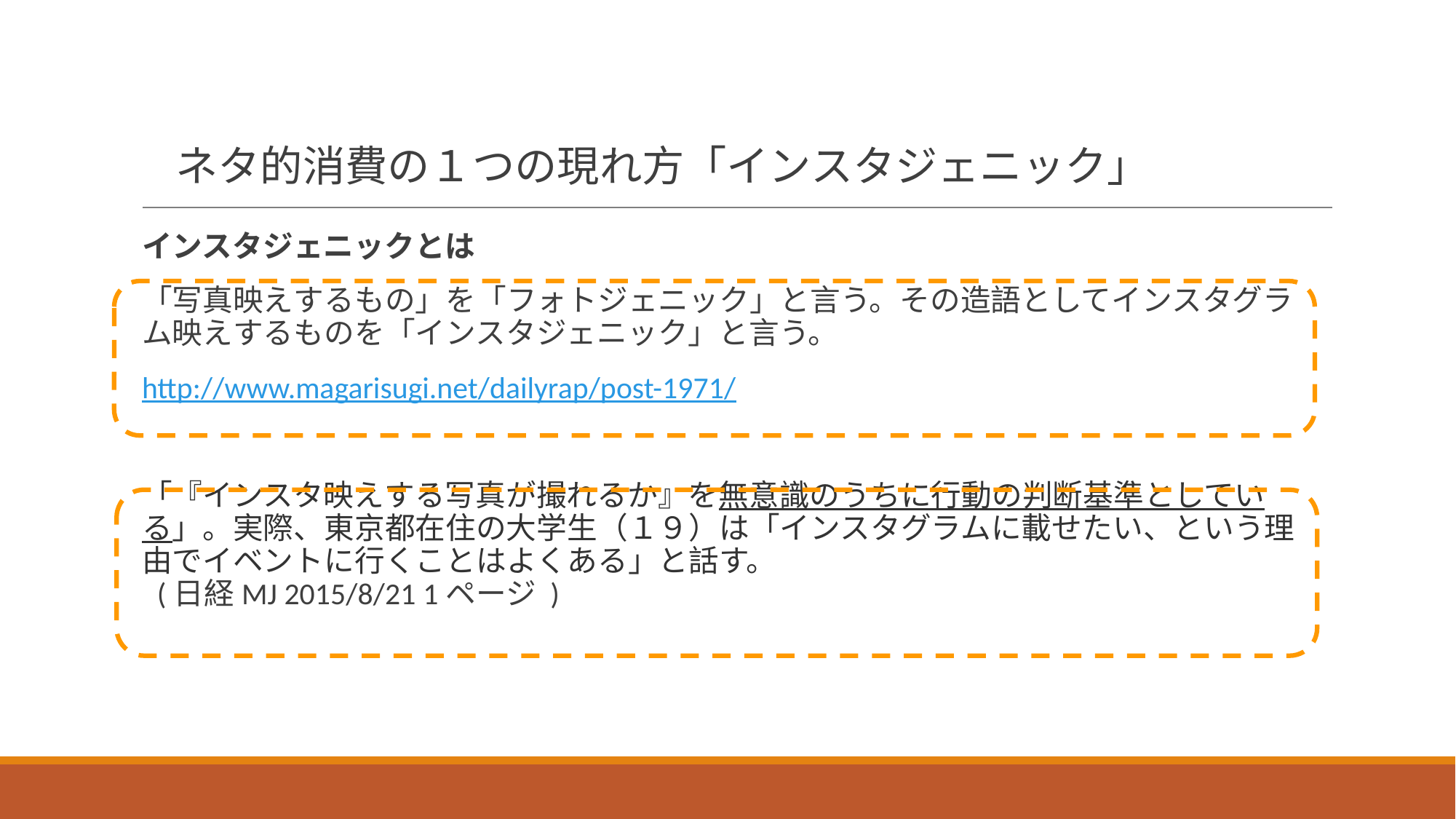

# ネタ的消費の１つの現れ方「インスタジェニック」
インスタジェニックとは
「写真映えするもの」を「フォトジェニック」と言う。その造語としてインスタグラム映えするものを「インスタジェニック」と言う。
http://www.magarisugi.net/dailyrap/post-1971/

「『インスタ映えする写真が撮れるか』を無意識のうちに行動の判断基準としている」。実際、東京都在住の大学生（１９）は「インスタグラムに載せたい、という理由でイベントに行くことはよくある」と話す。
(日経MJ 2015/8/21 1ページ )